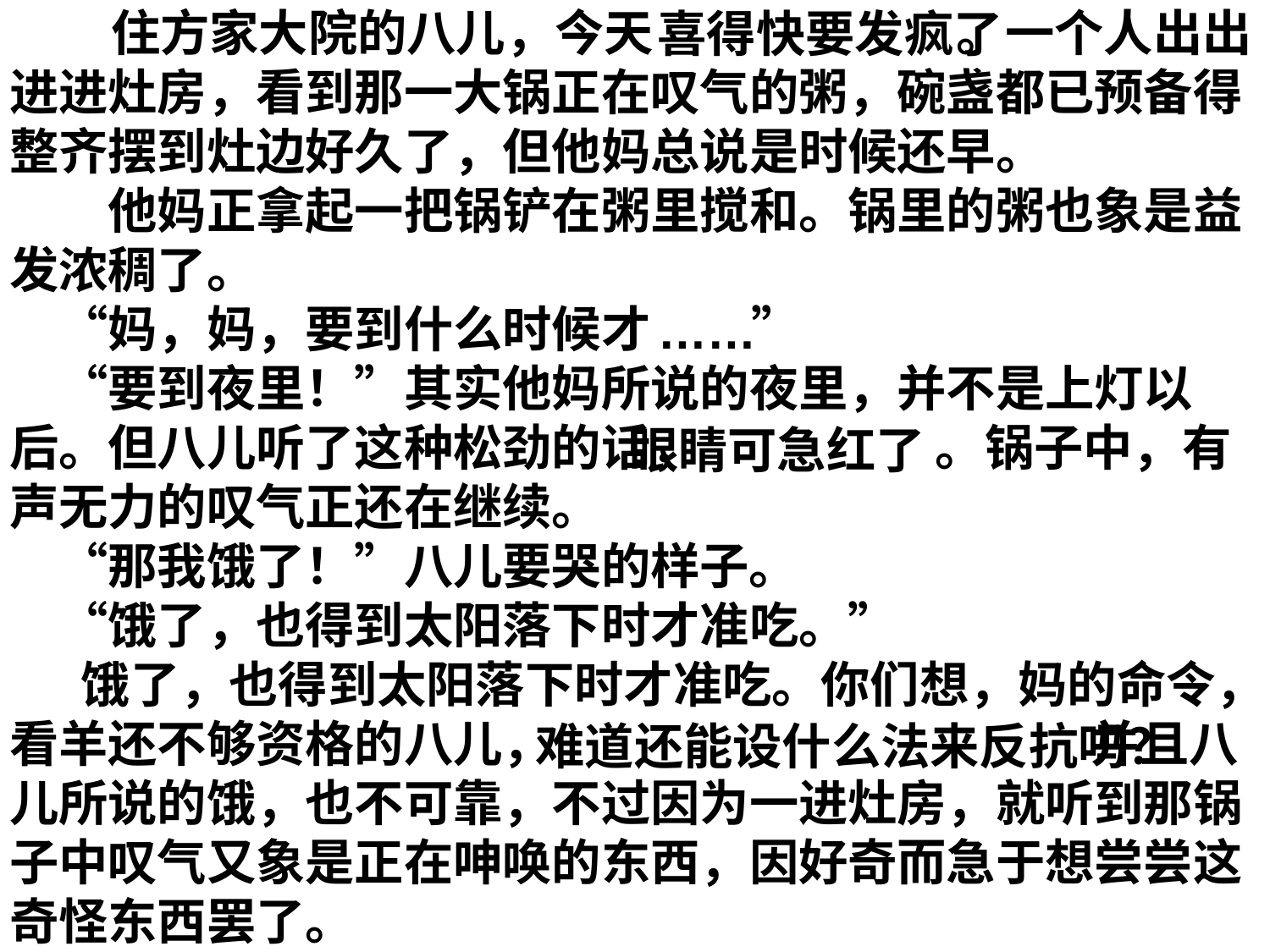

喜得快要发疯了
# 住方家大院的八儿，今天                           。一个人出出进进灶房，看到那一大锅正在叹气的粥，碗盏都已预备得整齐摆到灶边好久了，但他妈总说是时候还早。 　　他妈正拿起一把锅铲在粥里搅和。锅里的粥也象是益发浓稠了。 　“妈，妈，要到什么时候才         ” 　“要到夜里！”其实他妈所说的夜里，并不是上灯以后。但八儿听了这种松劲的话，                     。锅子中，有声无力的叹气正还在继续。 　“那我饿了！”八儿要哭的样子。 　“饿了，也得到太阳落下时才准吃。” 　  饿了，也得到太阳落下时才准吃。你们想，妈的命令，看羊还不够资格的八儿，                                                并且八儿所说的饿，也不可靠，不过因为一进灶房，就听到那锅子中叹气又象是正在呻唤的东西，因好奇而急于想尝尝这奇怪东西罢了。
……
眼睛可急红了
难道还能设什么法来反抗吗？